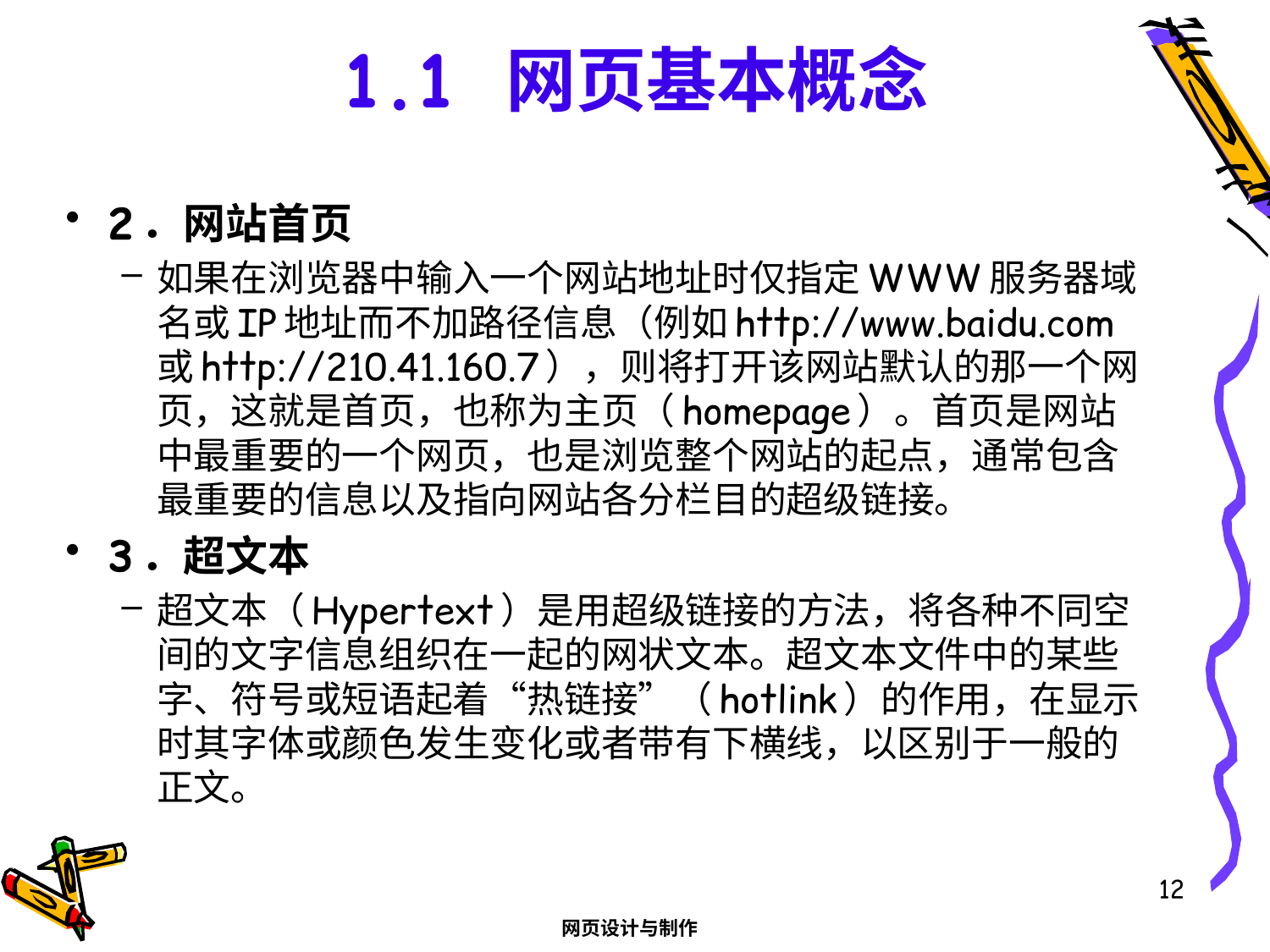

# 1.1 网页基本概念
2．网站首页
如果在浏览器中输入一个网站地址时仅指定WWW服务器域名或IP地址而不加路径信息（例如http://www.baidu.com或http://210.41.160.7），则将打开该网站默认的那一个网页，这就是首页，也称为主页（homepage）。首页是网站中最重要的一个网页，也是浏览整个网站的起点，通常包含最重要的信息以及指向网站各分栏目的超级链接。
3．超文本
超文本（Hypertext）是用超级链接的方法，将各种不同空间的文字信息组织在一起的网状文本。超文本文件中的某些字、符号或短语起着“热链接”（hotlink）的作用，在显示时其字体或颜色发生变化或者带有下横线，以区别于一般的正文。
12
网页设计与制作